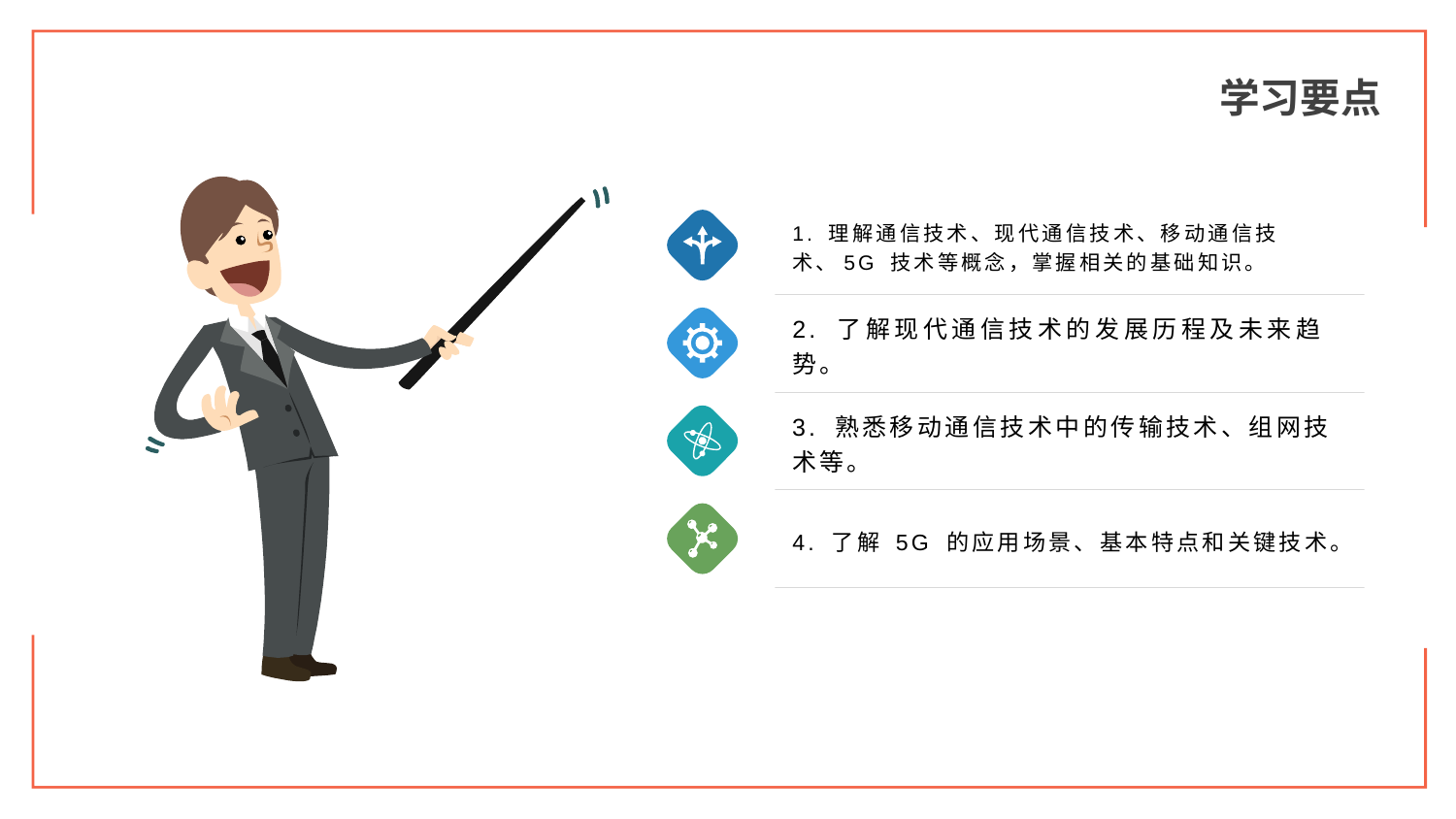

学习要点

1. 理解通信技术、现代通信技术、移动通信技术、5G 技术等概念，掌握相关的基础知识。

2. 了解现代通信技术的发展历程及未来趋势。

3. 熟悉移动通信技术中的传输技术、组网技术等。

4. 了解 5G 的应用场景、基本特点和关键技术。